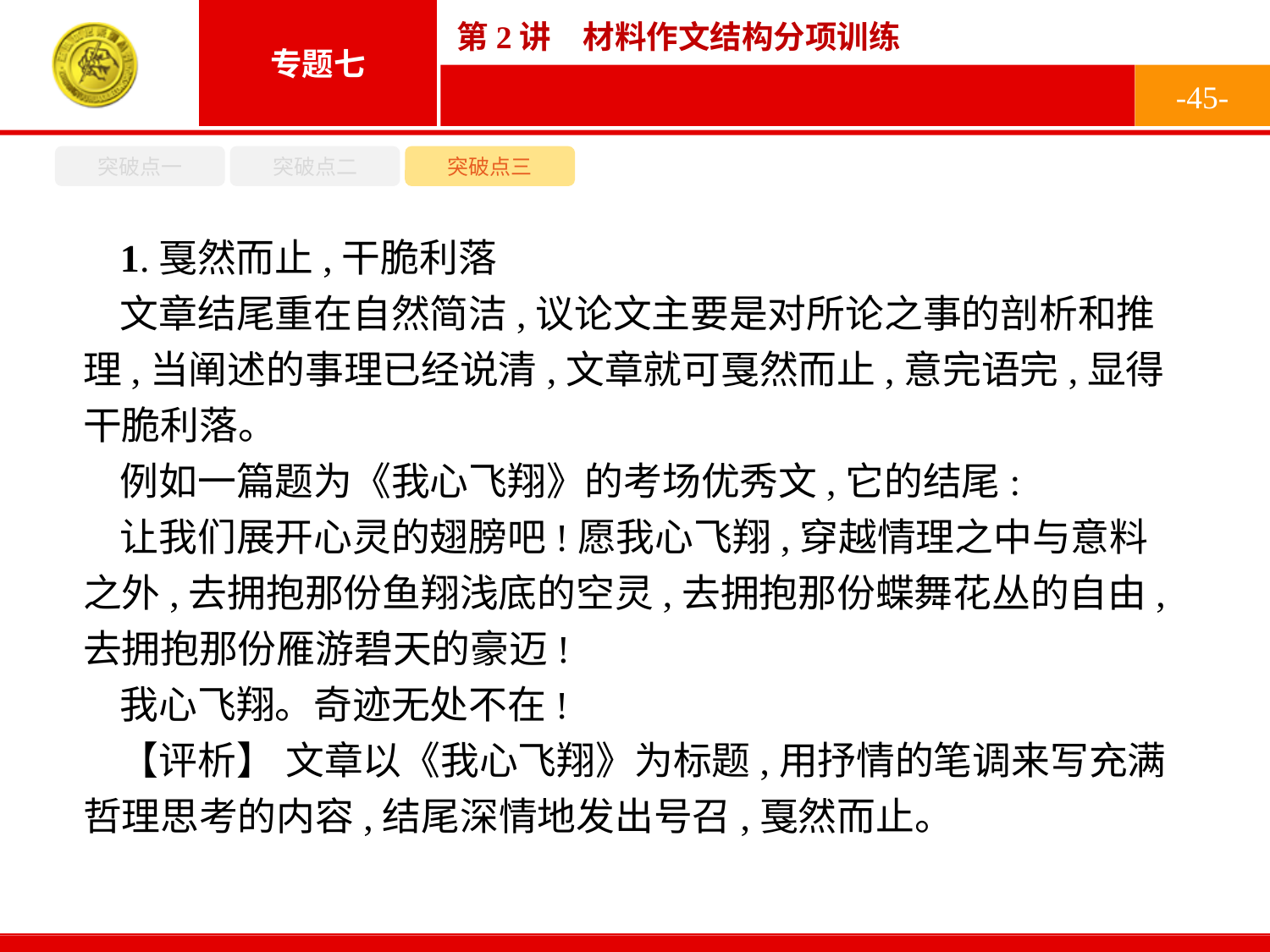

-45-
突破点一
突破点二
突破点三
1.戛然而止,干脆利落
文章结尾重在自然简洁,议论文主要是对所论之事的剖析和推理,当阐述的事理已经说清,文章就可戛然而止,意完语完,显得干脆利落。
例如一篇题为《我心飞翔》的考场优秀文,它的结尾:
让我们展开心灵的翅膀吧!愿我心飞翔,穿越情理之中与意料之外,去拥抱那份鱼翔浅底的空灵,去拥抱那份蝶舞花丛的自由,去拥抱那份雁游碧天的豪迈!
我心飞翔。奇迹无处不在!
【评析】 文章以《我心飞翔》为标题,用抒情的笔调来写充满哲理思考的内容,结尾深情地发出号召,戛然而止。